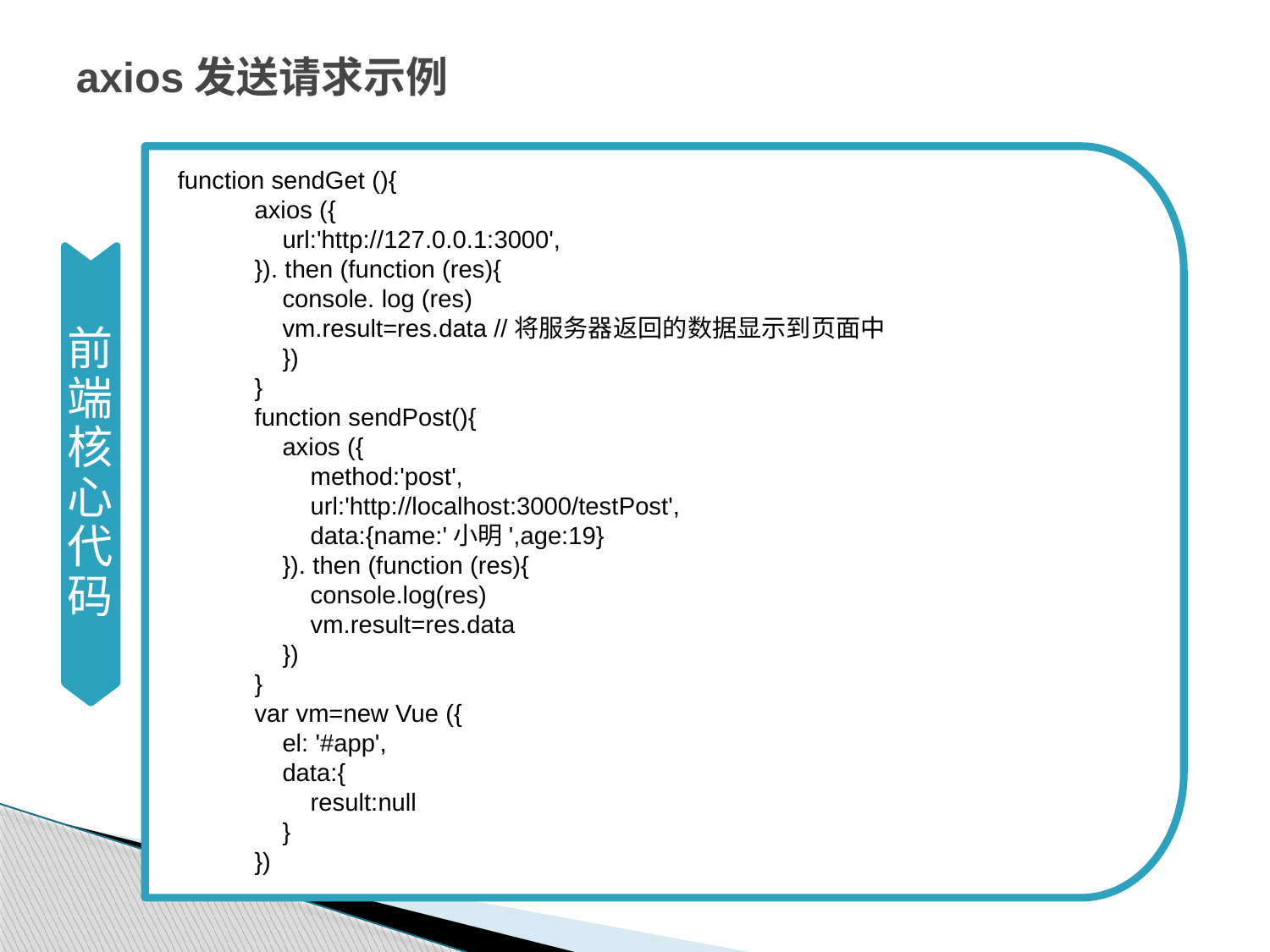

# axios发送请求示例

 function sendGet (){
            axios ({
                url:'http://127.0.0.1:3000',
            }). then (function (res){
                console. log (res)
                vm.result=res.data //将服务器返回的数据显示到页面中
                })
            }
            function sendPost(){
                axios ({
                    method:'post',
                    url:'http://localhost:3000/testPost',
                    data:{name:'小明',age:19}
                }). then (function (res){
                    console.log(res)
                    vm.result=res.data
                })
            }
            var vm=new Vue ({
                el: '#app',
                data:{
                    result:null
                }
            })

前端核心代码